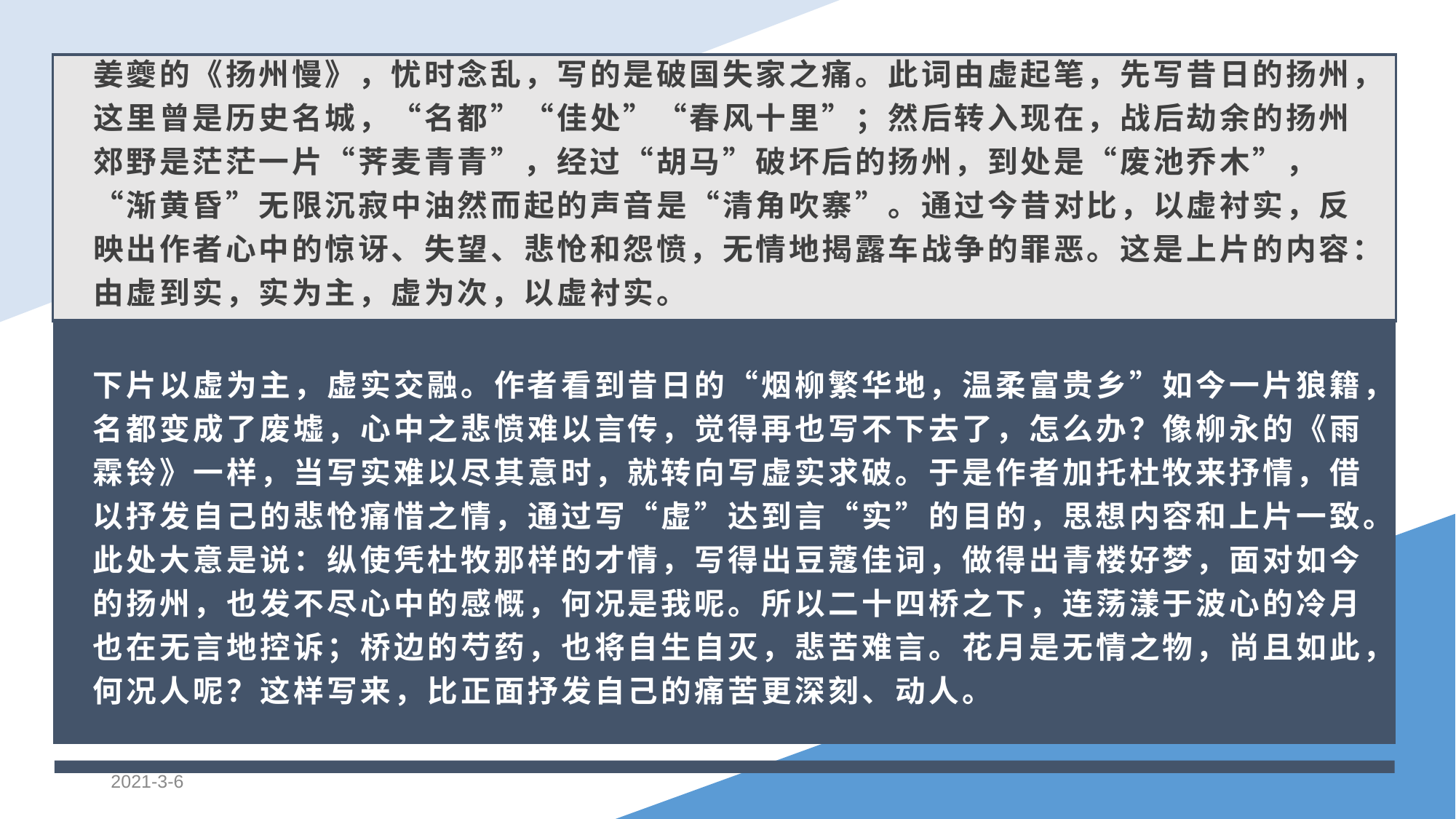

姜夔的《扬州慢》，忧时念乱，写的是破国失家之痛。此词由虚起笔，先写昔日的扬州，这里曾是历史名城，“名都”“佳处”“春风十里”；然后转入现在，战后劫余的扬州郊野是茫茫一片“荠麦青青”，经过“胡马”破坏后的扬州，到处是“废池乔木”，“渐黄昏”无限沉寂中油然而起的声音是“清角吹寨”。通过今昔对比，以虚衬实，反映出作者心中的惊讶、失望、悲怆和怨愤，无情地揭露车战争的罪恶。这是上片的内容：由虚到实，实为主，虚为次，以虚衬实。

下片以虚为主，虚实交融。作者看到昔日的“烟柳繁华地，温柔富贵乡”如今一片狼籍，名都变成了废墟，心中之悲愤难以言传，觉得再也写不下去了，怎么办？像柳永的《雨霖铃》一样，当写实难以尽其意时，就转向写虚实求破。于是作者加托杜牧来抒情，借以抒发自己的悲怆痛惜之情，通过写“虚”达到言“实”的目的，思想内容和上片一致。此处大意是说：纵使凭杜牧那样的才情，写得出豆蔻佳词，做得出青楼好梦，面对如今的扬州，也发不尽心中的感慨，何况是我呢。所以二十四桥之下，连荡漾于波心的冷月也在无言地控诉；桥边的芍药，也将自生自灭，悲苦难言。花月是无情之物，尚且如此，何况人呢？这样写来，比正面抒发自己的痛苦更深刻、动人。

2021-3-6